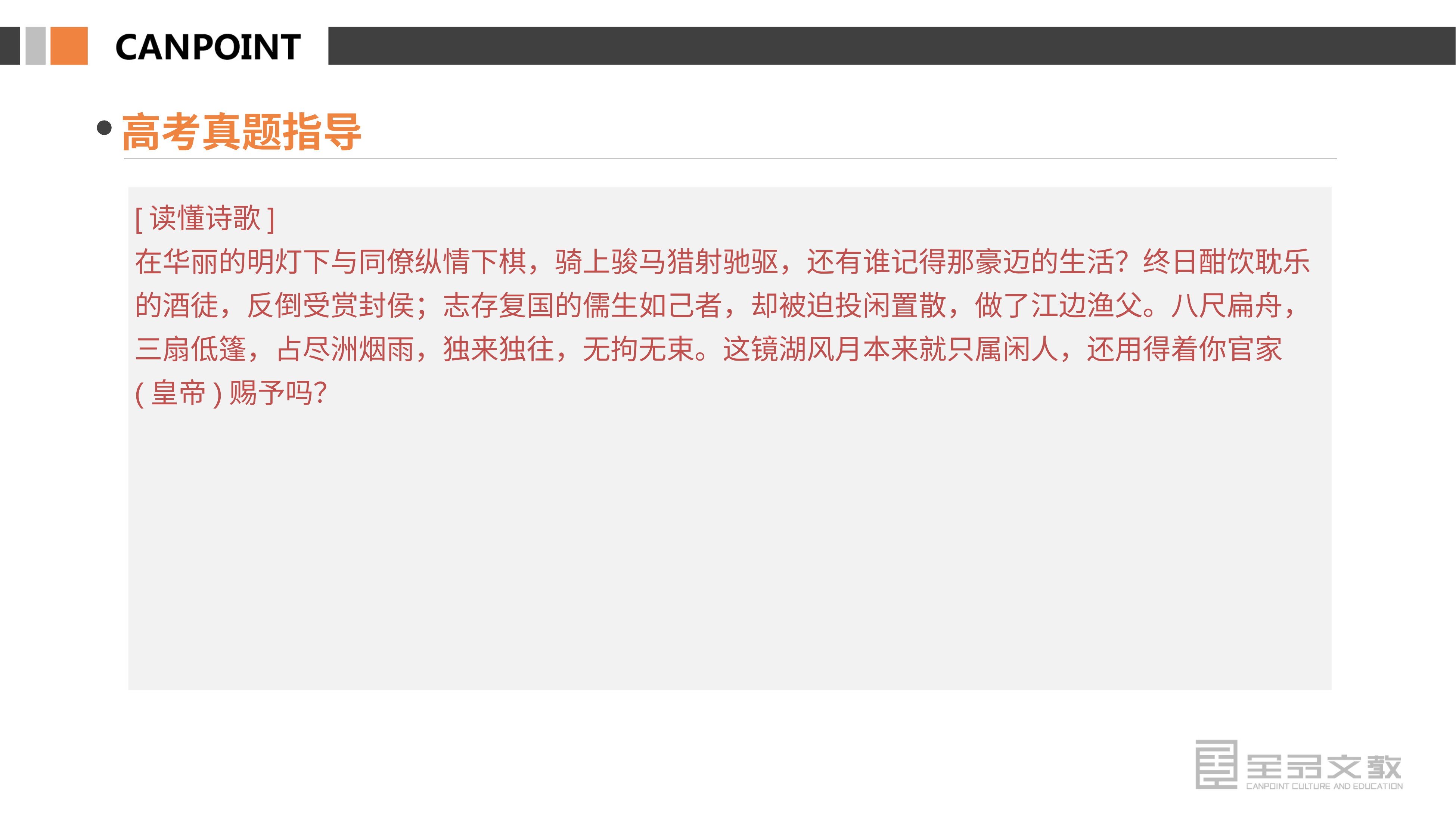

高考真题指导

[读懂诗歌]
在华丽的明灯下与同僚纵情下棋，骑上骏马猎射驰驱，还有谁记得那豪迈的生活？终日酣饮耽乐的酒徒，反倒受赏封侯；志存复国的儒生如己者，却被迫投闲置散，做了江边渔父。八尺扁舟，三扇低篷，占尽洲烟雨，独来独往，无拘无束。这镜湖风月本来就只属闲人，还用得着你官家(皇帝)赐予吗？